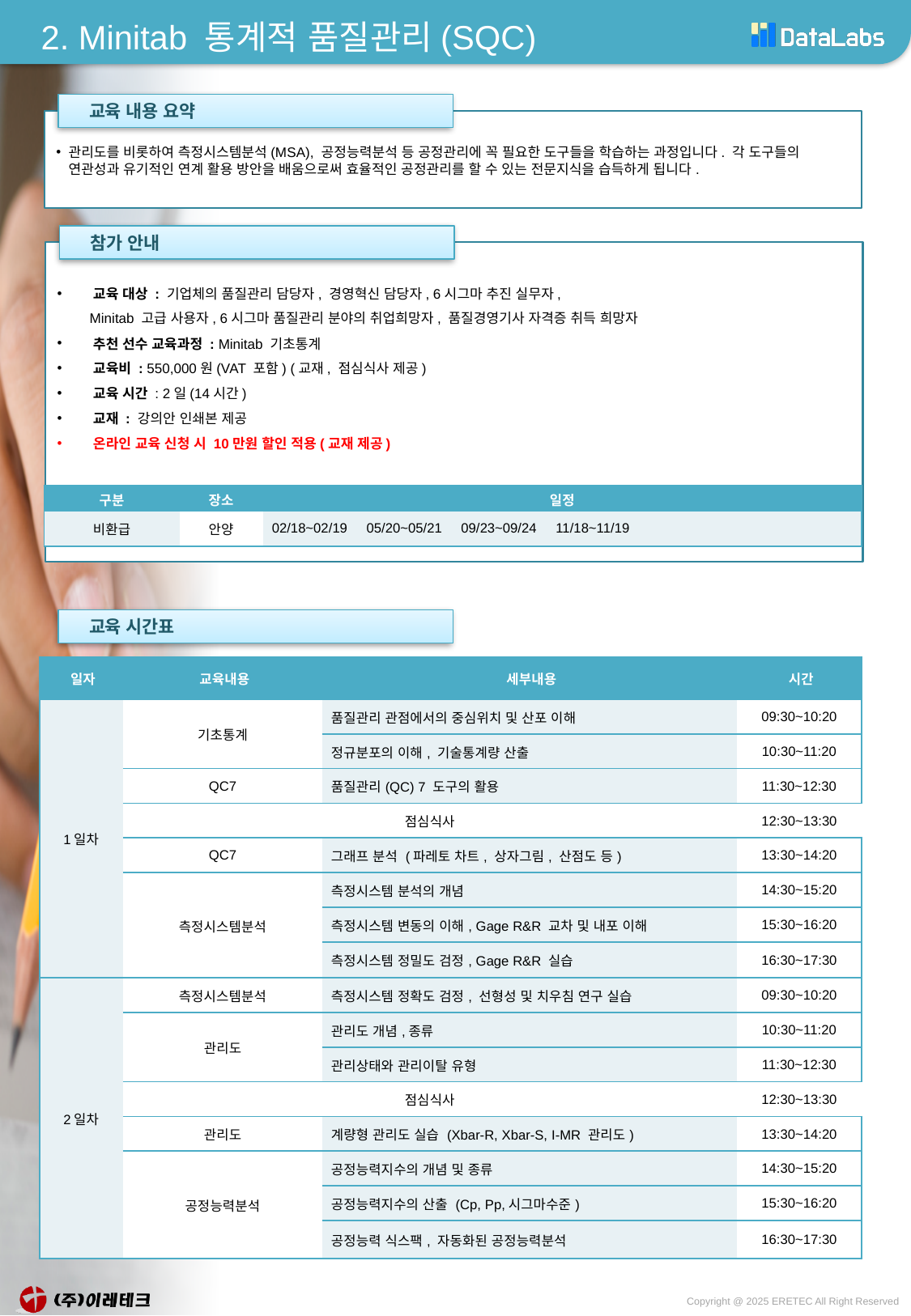

# 2. Minitab 통계적 품질관리(SQC)
   교육 내용 요약

관리도를 비롯하여 측정시스템분석(MSA), 공정능력분석 등 공정관리에 꼭 필요한 도구들을 학습하는 과정입니다. 각 도구들의 연관성과 유기적인 연계 활용 방안을 배움으로써 효율적인 공정관리를 할 수 있는 전문지식을 습득하게 됩니다.
   참가 안내

 교육 대상 : 기업체의 품질관리 담당자, 경영혁신 담당자, 6시그마 추진 실무자,
 Minitab 고급 사용자, 6시그마 품질관리 분야의 취업희망자, 품질경영기사 자격증 취득 희망자
 추천 선수 교육과정 : Minitab 기초통계
 교육비 : 550,000원(VAT 포함) (교재, 점심식사 제공)
 교육 시간 : 2일(14시간)
 교재 : 강의안 인쇄본 제공
 온라인 교육 신청 시 10만원 할인 적용(교재 제공)
| 구분 | 장소 | 일정 |
| --- | --- | --- |
| 비환급 | 안양 | 02/18~02/19 05/20~05/21 09/23~09/24 11/18~11/19 |
   교육 시간표
| 일자 | 교육내용 | 세부내용 | 시간 |
| --- | --- | --- | --- |
| 1일차 | 기초통계 | 품질관리 관점에서의 중심위치 및 산포 이해 | 09:30~10:20 |
|  |  | 정규분포의 이해, 기술통계량 산출 | 10:30~11:20 |
|  | QC7 | 품질관리(QC) 7 도구의 활용 | 11:30~12:30 |
|  | 점심식사 |  | 12:30~13:30 |
|  | QC7 | 그래프 분석 (파레토 차트, 상자그림, 산점도 등) | 13:30~14:20 |
|  | 측정시스템분석 | 측정시스템 분석의 개념 | 14:30~15:20 |
|  |  | 측정시스템 변동의 이해, Gage R&R 교차 및 내포 이해 | 15:30~16:20 |
|  |  | 측정시스템 정밀도 검정, Gage R&R 실습 | 16:30~17:30 |
| 2일차 | 측정시스템분석 | 측정시스템 정확도 검정, 선형성 및 치우침 연구 실습 | 09:30~10:20 |
|  | 관리도 | 관리도 개념,종류 | 10:30~11:20 |
|  |  | 관리상태와 관리이탈 유형 | 11:30~12:30 |
|  | 점심식사 |  | 12:30~13:30 |
|  | 관리도 | 계량형 관리도 실습 (Xbar-R, Xbar-S, I-MR 관리도) | 13:30~14:20 |
|  | 공정능력분석 | 공정능력지수의 개념 및 종류 | 14:30~15:20 |
|  |  | 공정능력지수의 산출 (Cp, Pp,시그마수준) | 15:30~16:20 |
|  |  | 공정능력 식스팩, 자동화된 공정능력분석 | 16:30~17:30 |